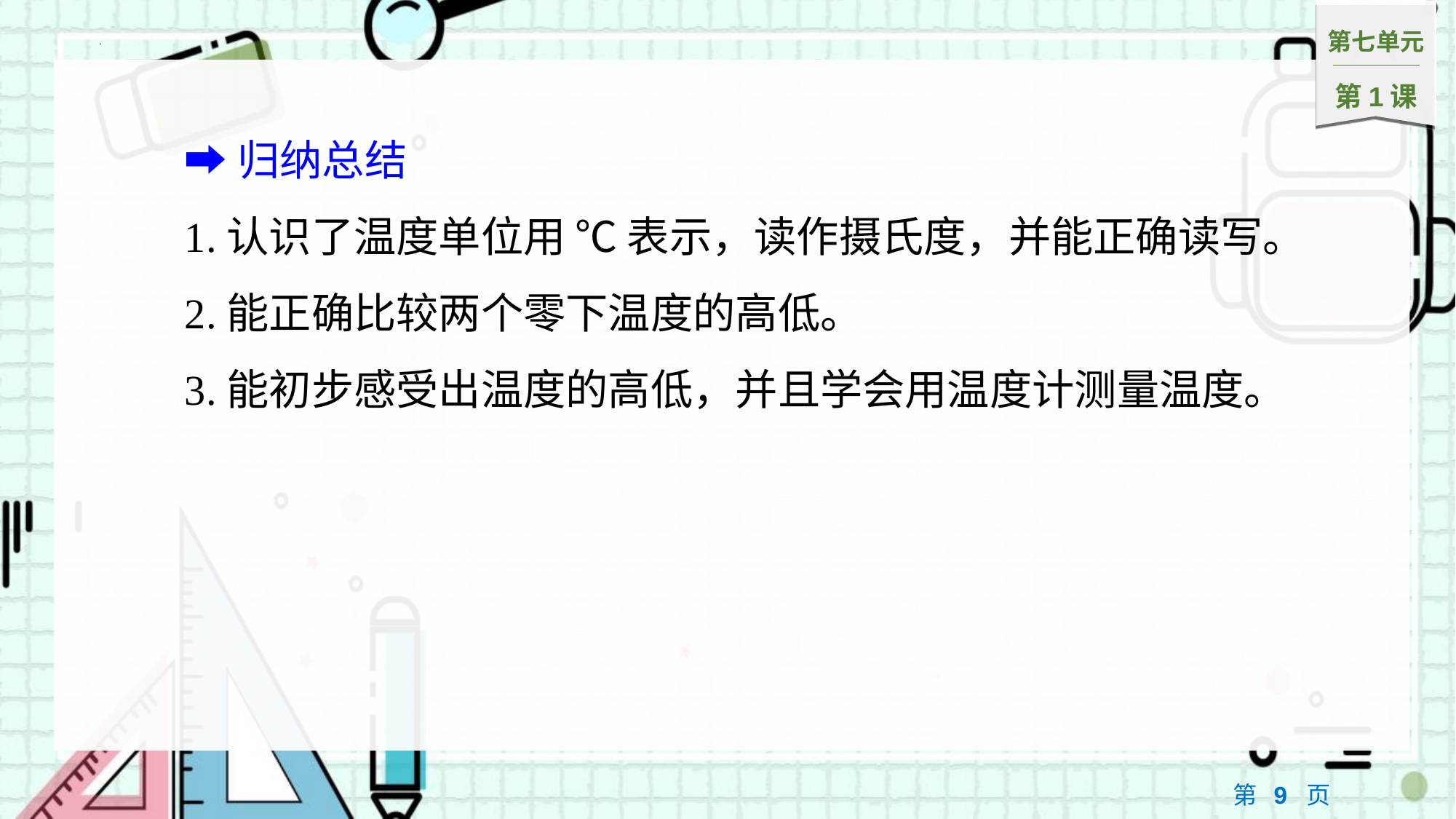

➡归纳总结
1.认识了温度单位用 ℃ 表示，读作摄氏度，并能正确读写。
2.能正确比较两个零下温度的高低。
3.能初步感受出温度的高低，并且学会用温度计测量温度。